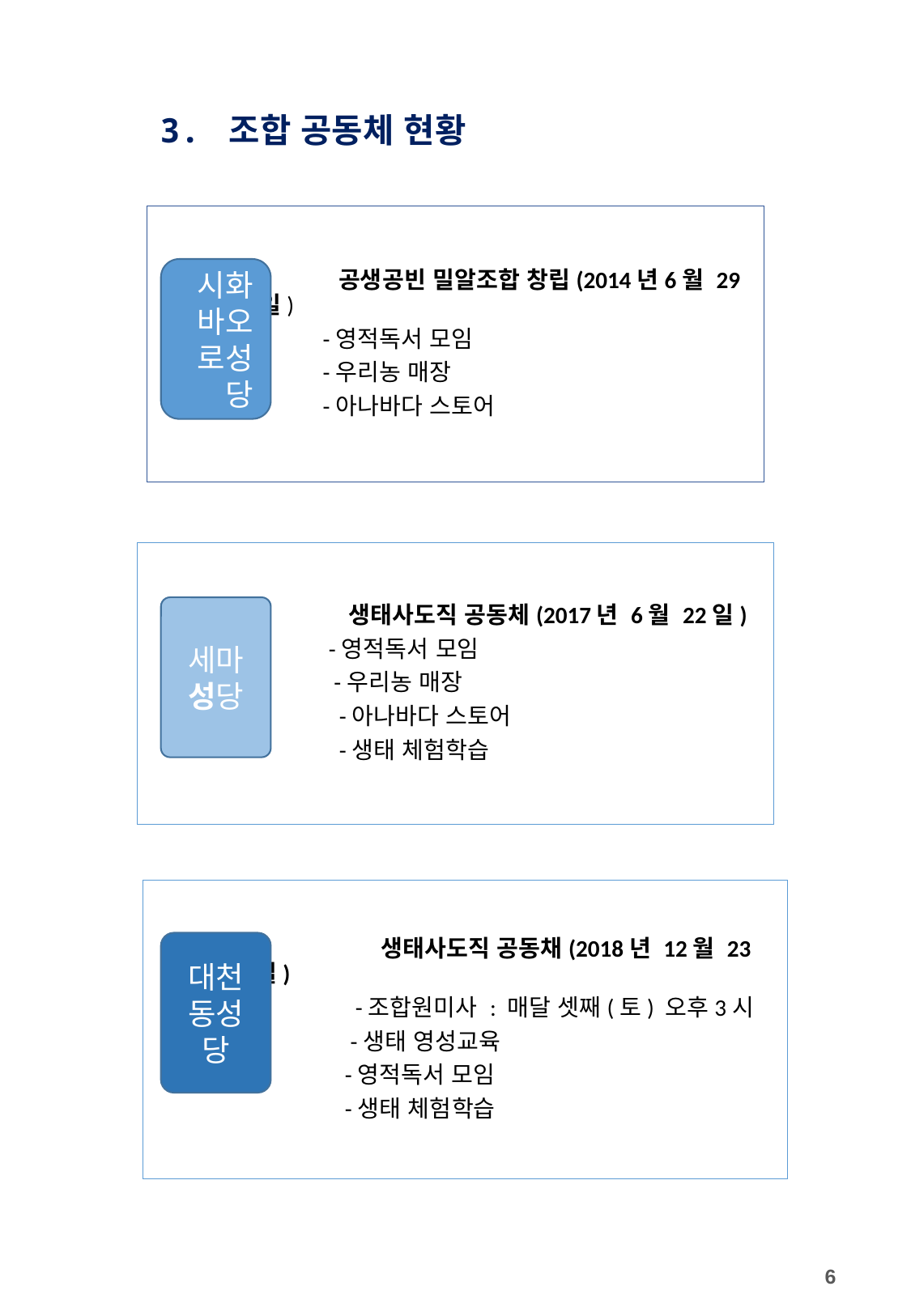

3. 조합 공동체 현황
           공생공빈 밀알조합 창립(2014년6월 29일)
            -영적독서 모임
            -우리농 매장
            -아나바다 스토어
              생태사도직 공동체(2017년 6월 22일)
               -영적독서 모임
                -우리농 매장
                 -아나바다 스토어
                 -생태 체험학습
                  생태사도직 공동채(2018년 12월 23일)
                   -조합원미사 : 매달 셋째(토) 오후3시
                  -생태 영성교육
                 -영적독서 모임
                 -생태 체험학습
시화바오로성당
세마성당
대천동성당
6